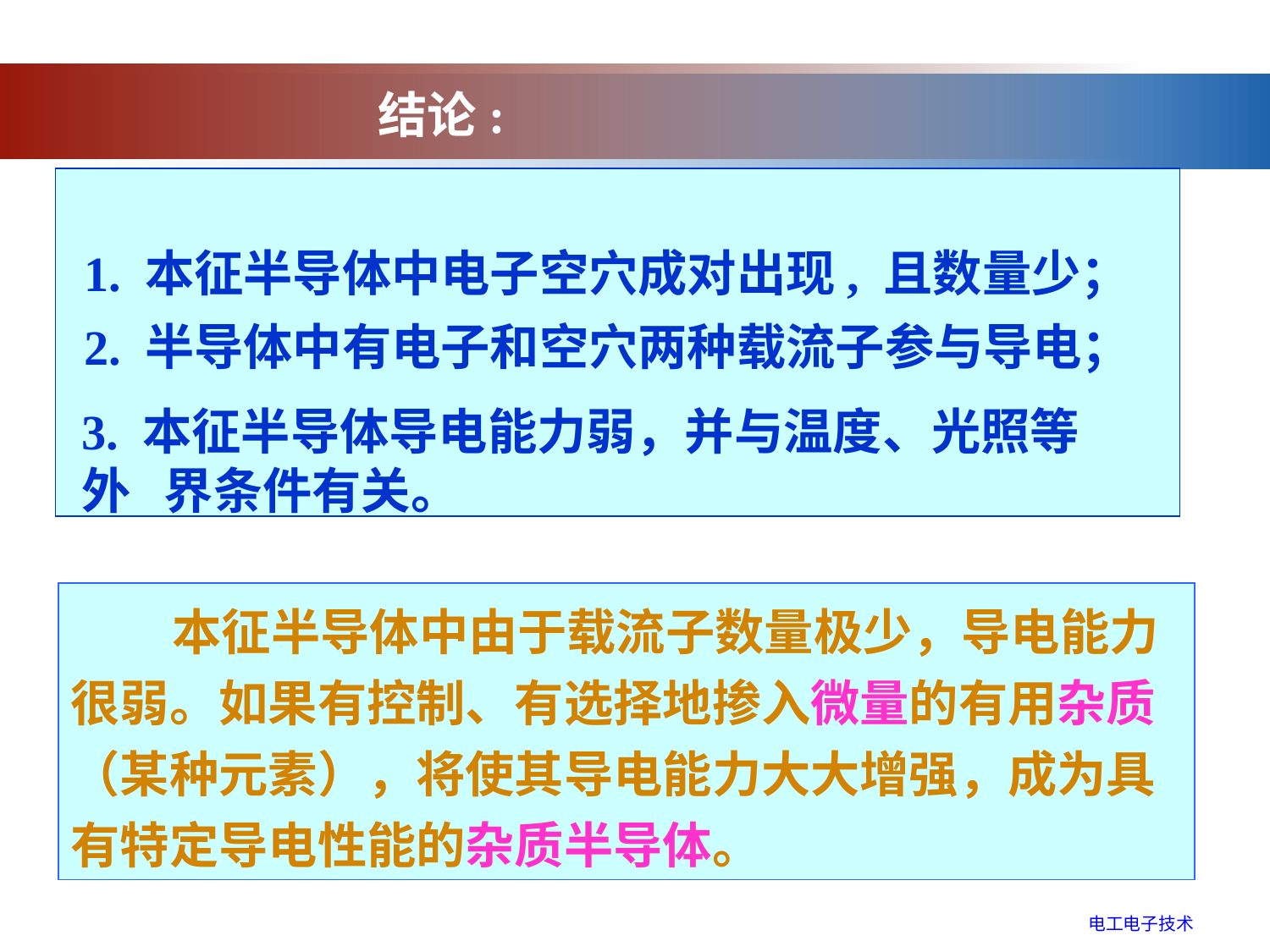

结论:

1. 本征半导体中电子空穴成对出现, 且数量少；
2. 半导体中有电子和空穴两种载流子参与导电；
3. 本征半导体导电能力弱，并与温度、光照等外   界条件有关。

        本征半导体中由于载流子数量极少，导电能力很弱。如果有控制、有选择地掺入微量的有用杂质（某种元素），将使其导电能力大大增强，成为具有特定导电性能的杂质半导体。
电工电子技术